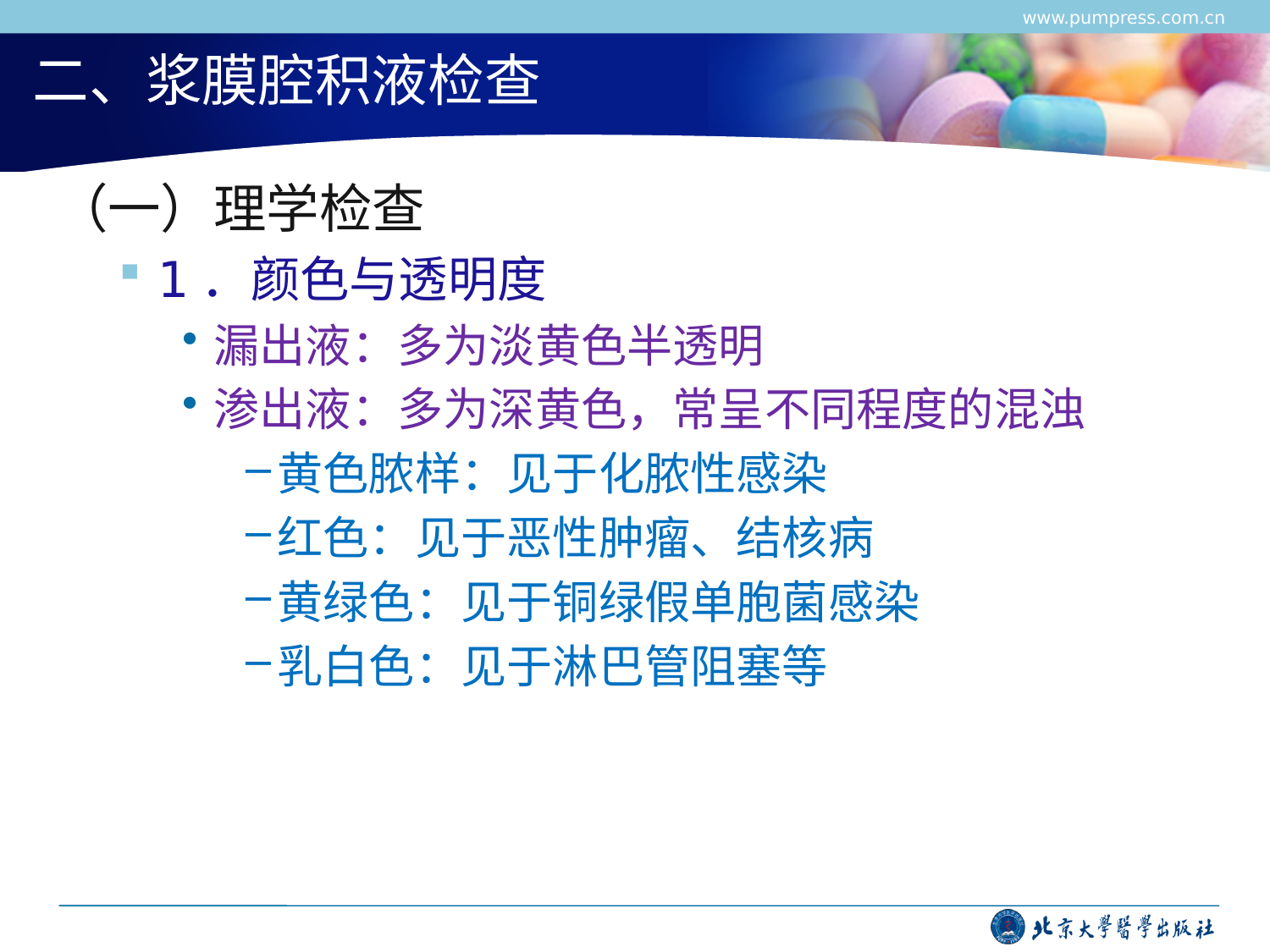

www.pumpress.com.cn
# 二、浆膜腔积液检查
（一）理学检查
1．颜色与透明度
漏出液：多为淡黄色半透明
渗出液：多为深黄色，常呈不同程度的混浊
黄色脓样：见于化脓性感染
红色：见于恶性肿瘤、结核病
黄绿色：见于铜绿假单胞菌感染
乳白色：见于淋巴管阻塞等